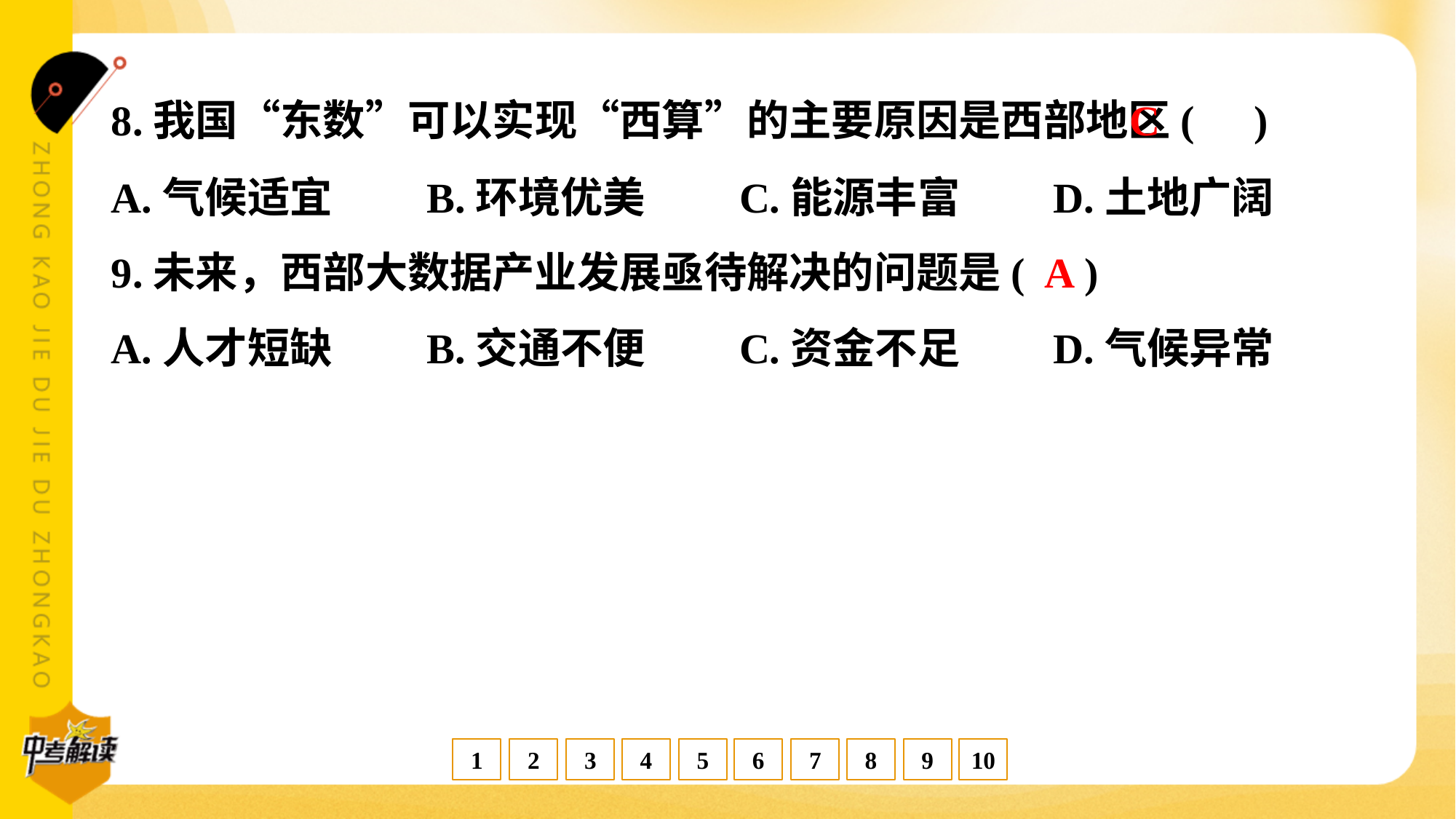

C
8.我国“东数”可以实现“西算”的主要原因是西部地区(     )
A.气候适宜	B.环境优美	C.能源丰富	D.土地广阔
A
9.未来，西部大数据产业发展亟待解决的问题是(     )
A.人才短缺	B.交通不便	C.资金不足	D.气候异常